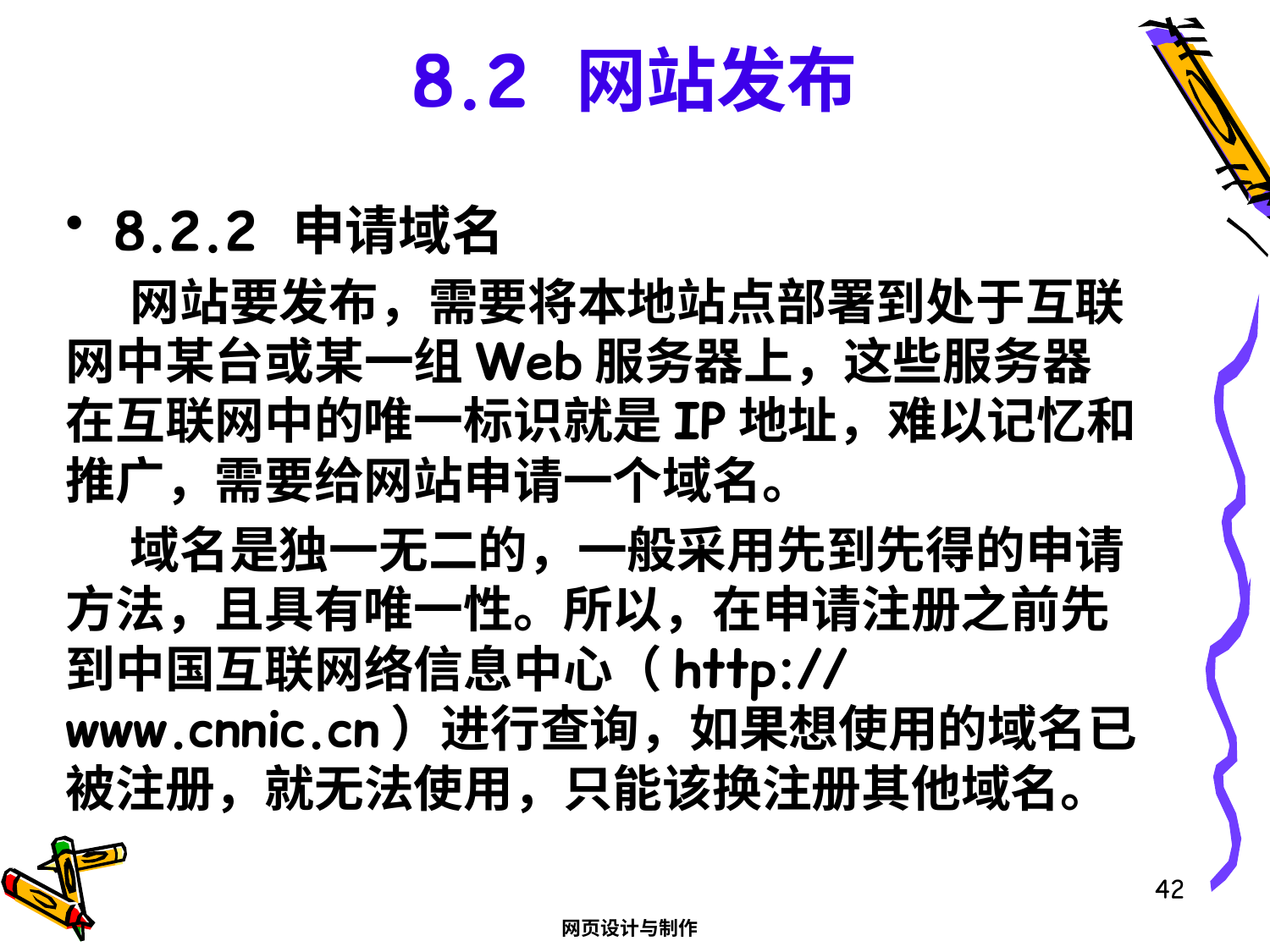

# 8.2 网站发布
8.2.2 申请域名
网站要发布，需要将本地站点部署到处于互联网中某台或某一组Web服务器上，这些服务器在互联网中的唯一标识就是IP地址，难以记忆和推广，需要给网站申请一个域名。
域名是独一无二的，一般采用先到先得的申请方法，且具有唯一性。所以，在申请注册之前先到中国互联网络信息中心（http://www.cnnic.cn）进行查询，如果想使用的域名已被注册，就无法使用，只能该换注册其他域名。
42
网页设计与制作